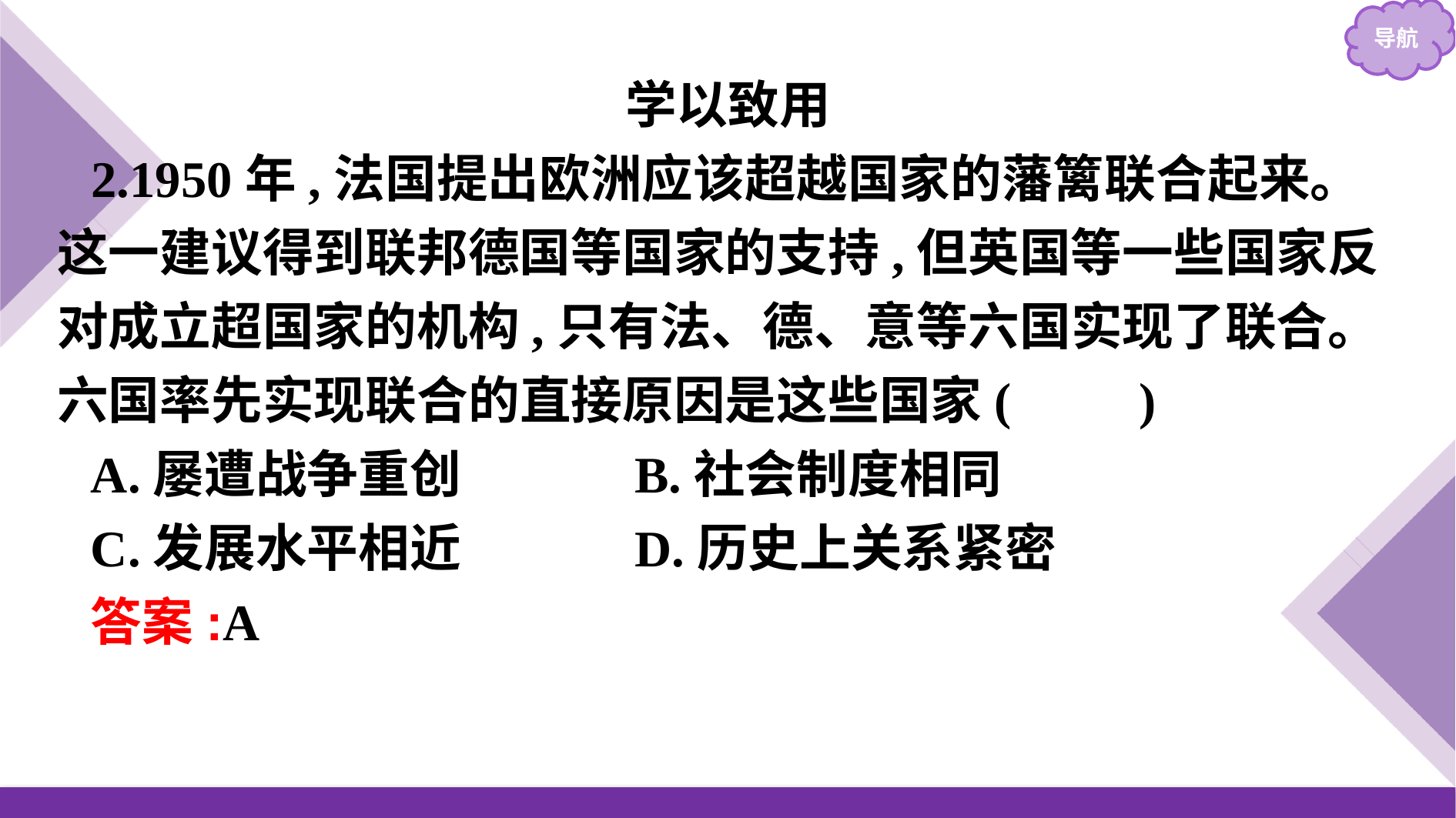

学以致用
2.1950年,法国提出欧洲应该超越国家的藩篱联合起来。这一建议得到联邦德国等国家的支持,但英国等一些国家反对成立超国家的机构,只有法、德、意等六国实现了联合。六国率先实现联合的直接原因是这些国家(　　)
A.屡遭战争重创		B.社会制度相同
C.发展水平相近		D.历史上关系紧密
答案:A